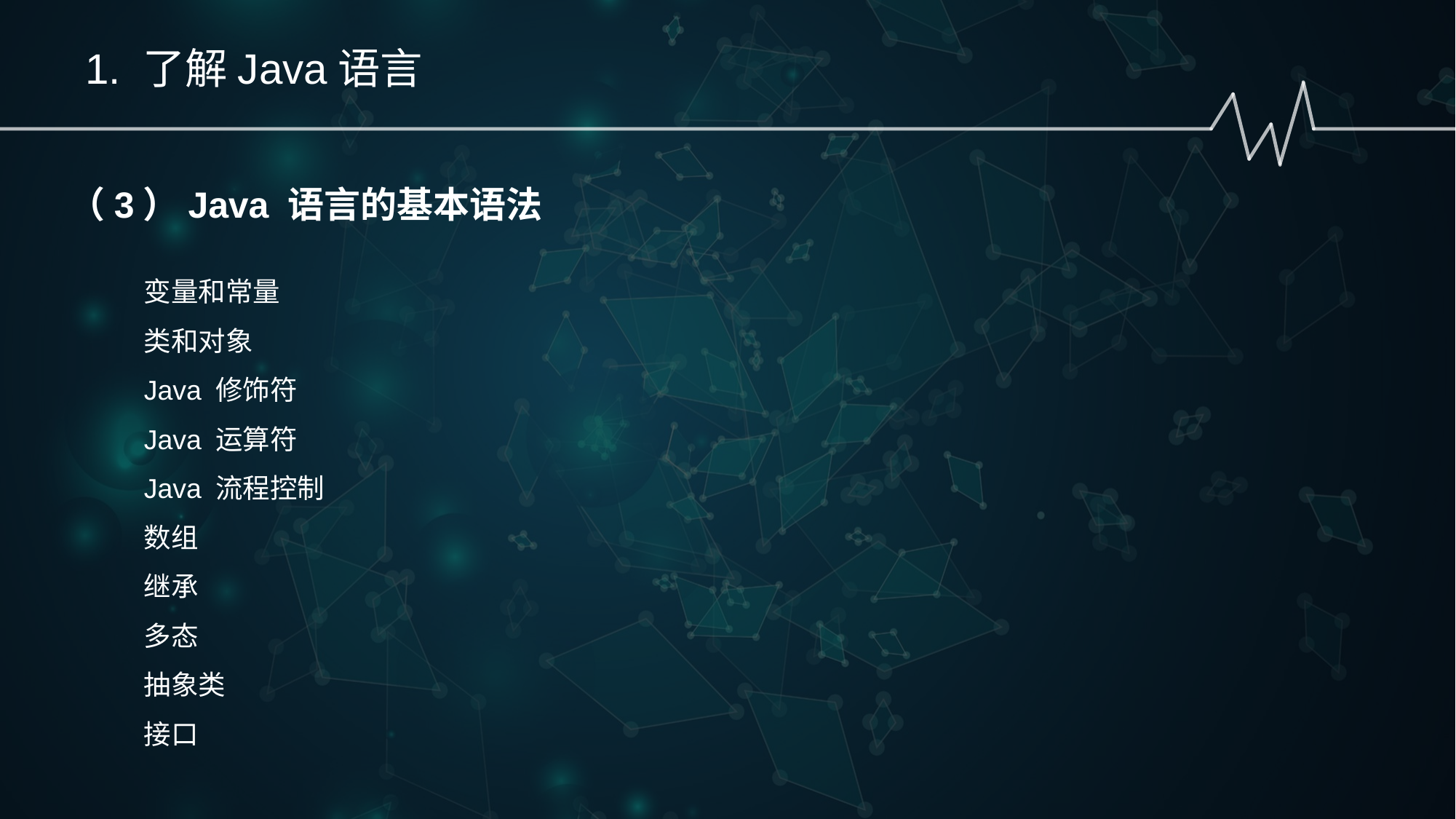

1. 了解Java语言
（3）Java 语言的基本语法

变量和常量
类和对象
Java 修饰符
Java 运算符
Java 流程控制
数组
继承
多态
抽象类
接口